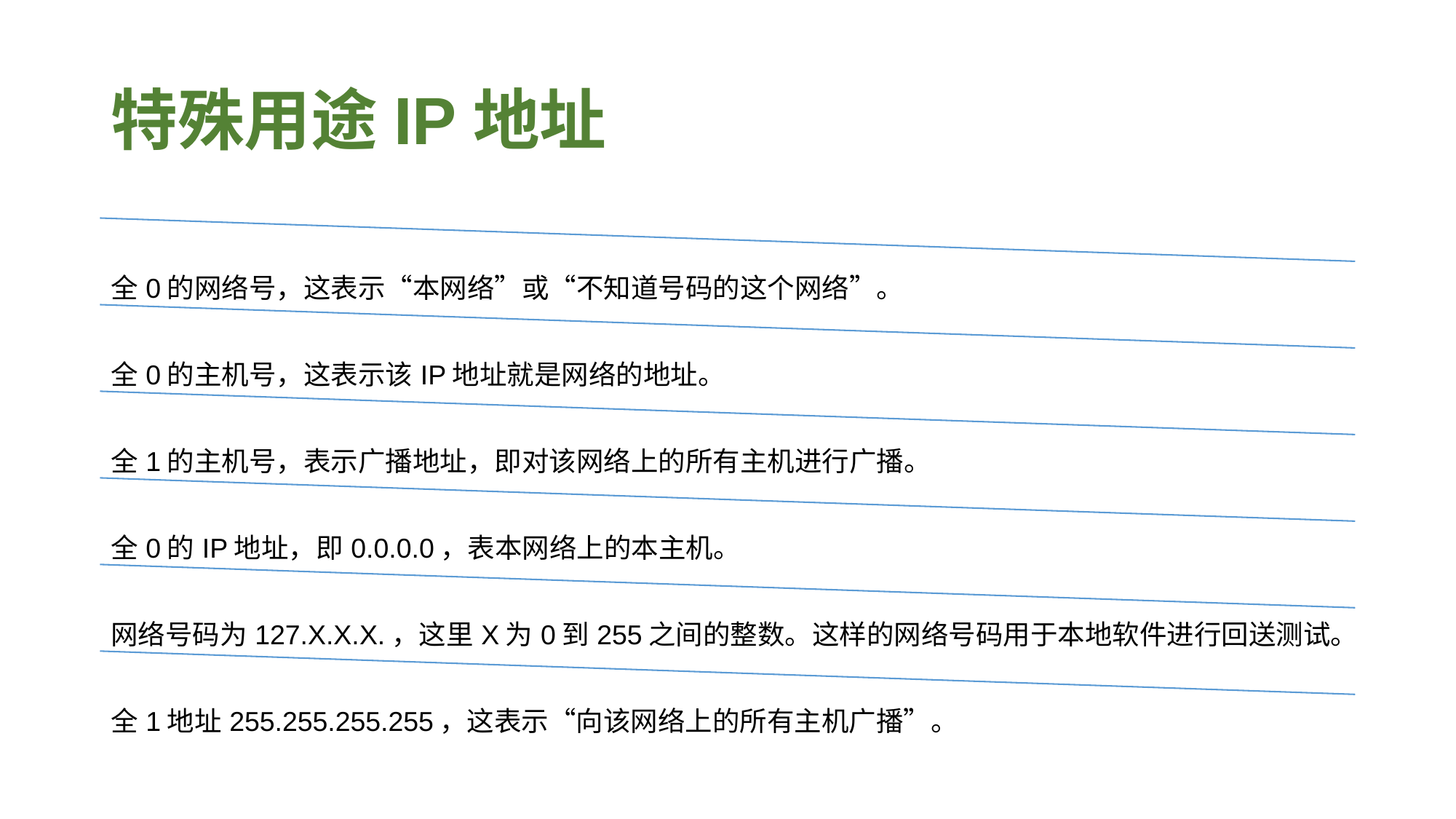

# 特殊用途IP地址
全0的网络号，这表示“本网络”或“不知道号码的这个网络”。
全0的主机号，这表示该IP地址就是网络的地址。
全1的主机号，表示广播地址，即对该网络上的所有主机进行广播。
全0的IP地址，即0.0.0.0，表本网络上的本主机。
网络号码为127.X.X.X.，这里X为0到255之间的整数。这样的网络号码用于本地软件进行回送测试。
全1地址255.255.255.255，这表示“向该网络上的所有主机广播”。